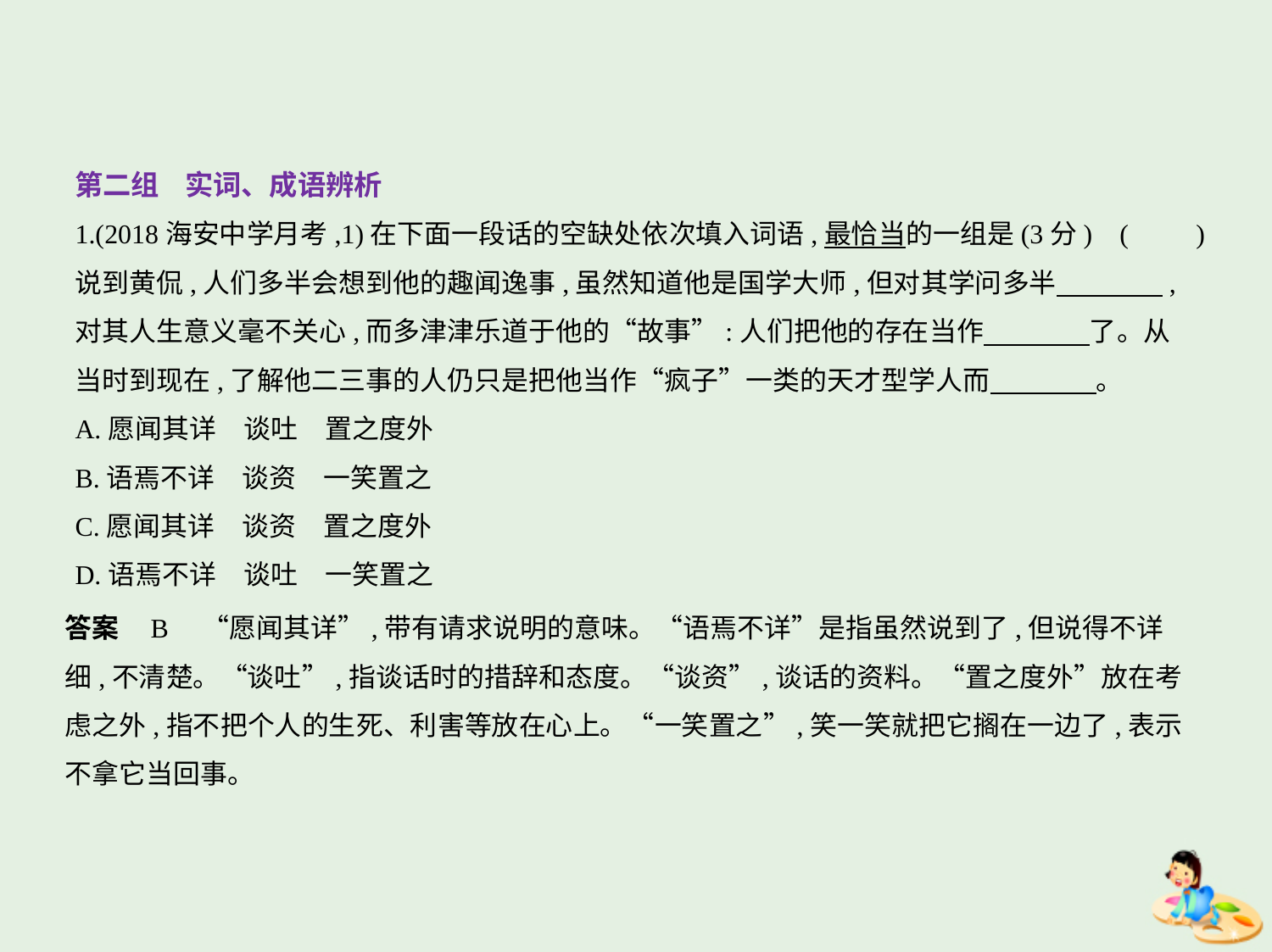

第二组    实词、成语辨析
1.(2018海安中学月考,1)在下面一段话的空缺处依次填入词语,最恰当的一组是(3分) (　　)
说到黄侃,人们多半会想到他的趣闻逸事,虽然知道他是国学大师,但对其学问多半　　　    ,
对其人生意义毫不关心,而多津津乐道于他的“故事”:人们把他的存在当作　　　    了。从
当时到现在,了解他二三事的人仍只是把他当作“疯子”一类的天才型学人而　　　    。
A.愿闻其详　谈吐　置之度外
B.语焉不详　谈资　一笑置之
C.愿闻其详　谈资　置之度外
D.语焉不详　谈吐　一笑置之
答案    B　“愿闻其详”,带有请求说明的意味。“语焉不详”是指虽然说到了,但说得不详
细,不清楚。“谈吐”,指谈话时的措辞和态度。“谈资”,谈话的资料。“置之度外”放在考
虑之外,指不把个人的生死、利害等放在心上。“一笑置之”,笑一笑就把它搁在一边了,表示
不拿它当回事。